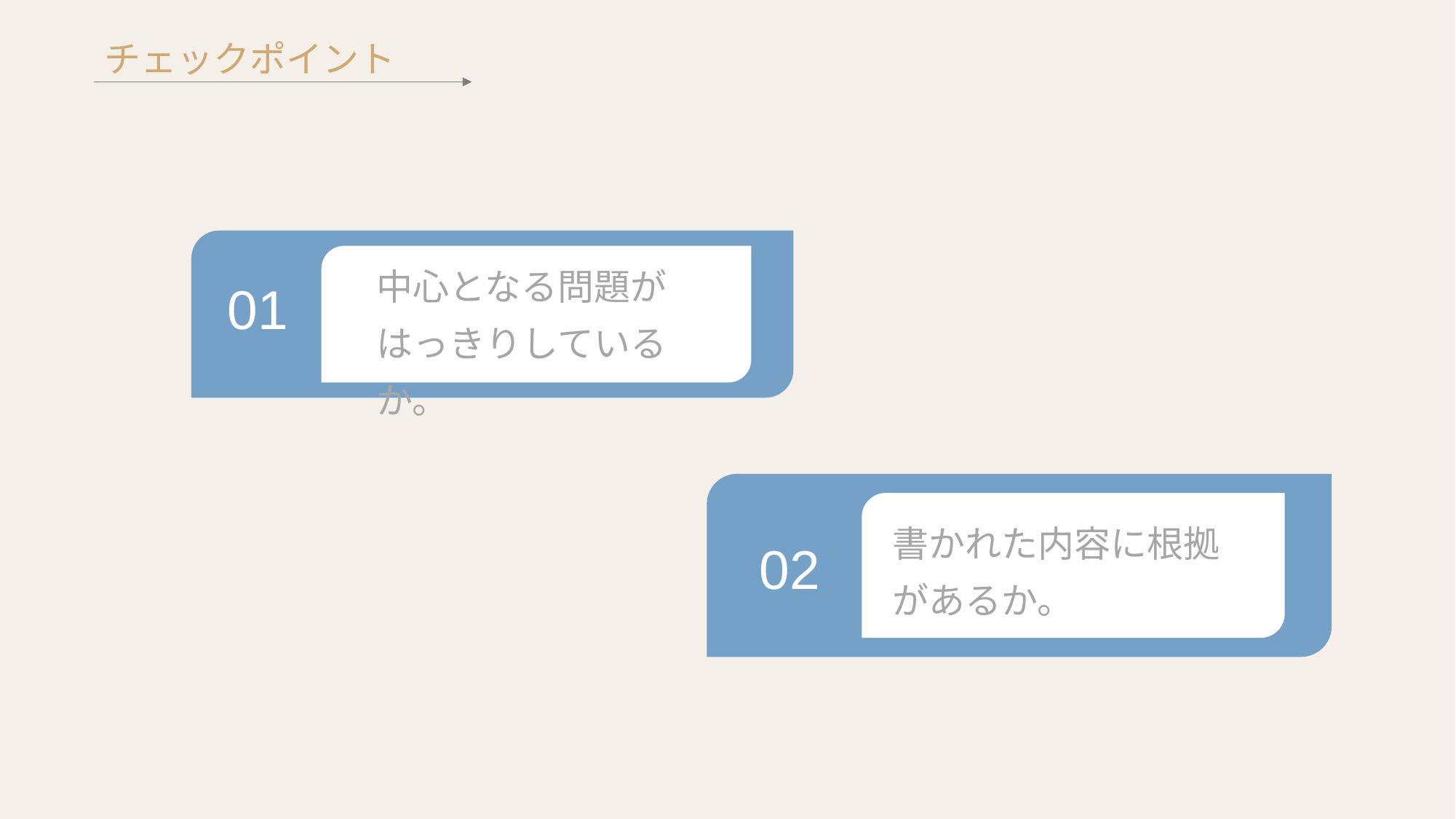

チェックポイント

中心となる問題が
はっきりしているか。

01

書かれた内容に根拠があるか。
02